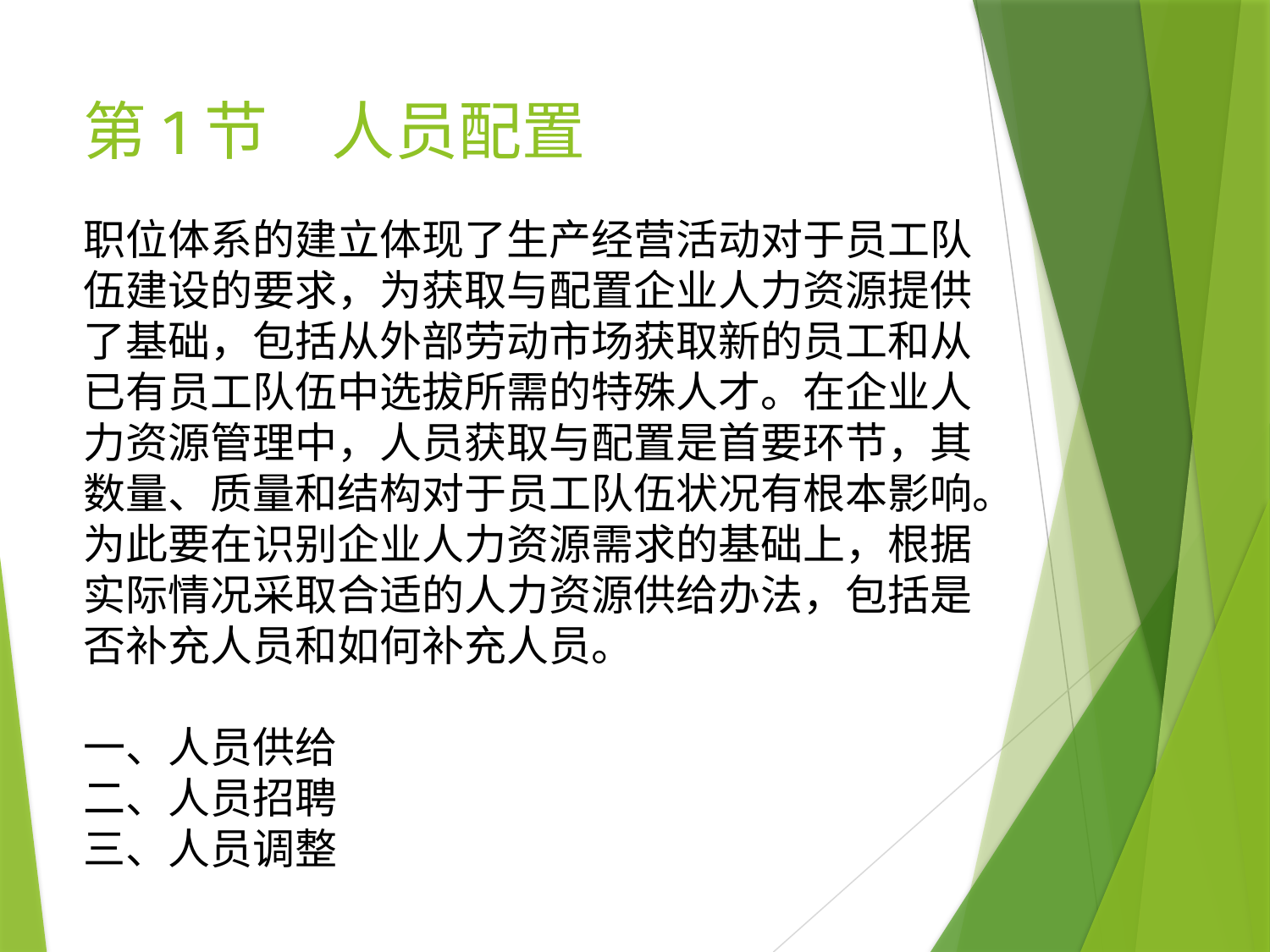

# 第1节　人员配置
职位体系的建立体现了生产经营活动对于员工队伍建设的要求，为获取与配置企业人力资源提供了基础，包括从外部劳动市场获取新的员工和从已有员工队伍中选拔所需的特殊人才。在企业人力资源管理中，人员获取与配置是首要环节，其数量、质量和结构对于员工队伍状况有根本影响。为此要在识别企业人力资源需求的基础上，根据实际情况采取合适的人力资源供给办法，包括是否补充人员和如何补充人员。

一、人员供给
二、人员招聘
三、人员调整